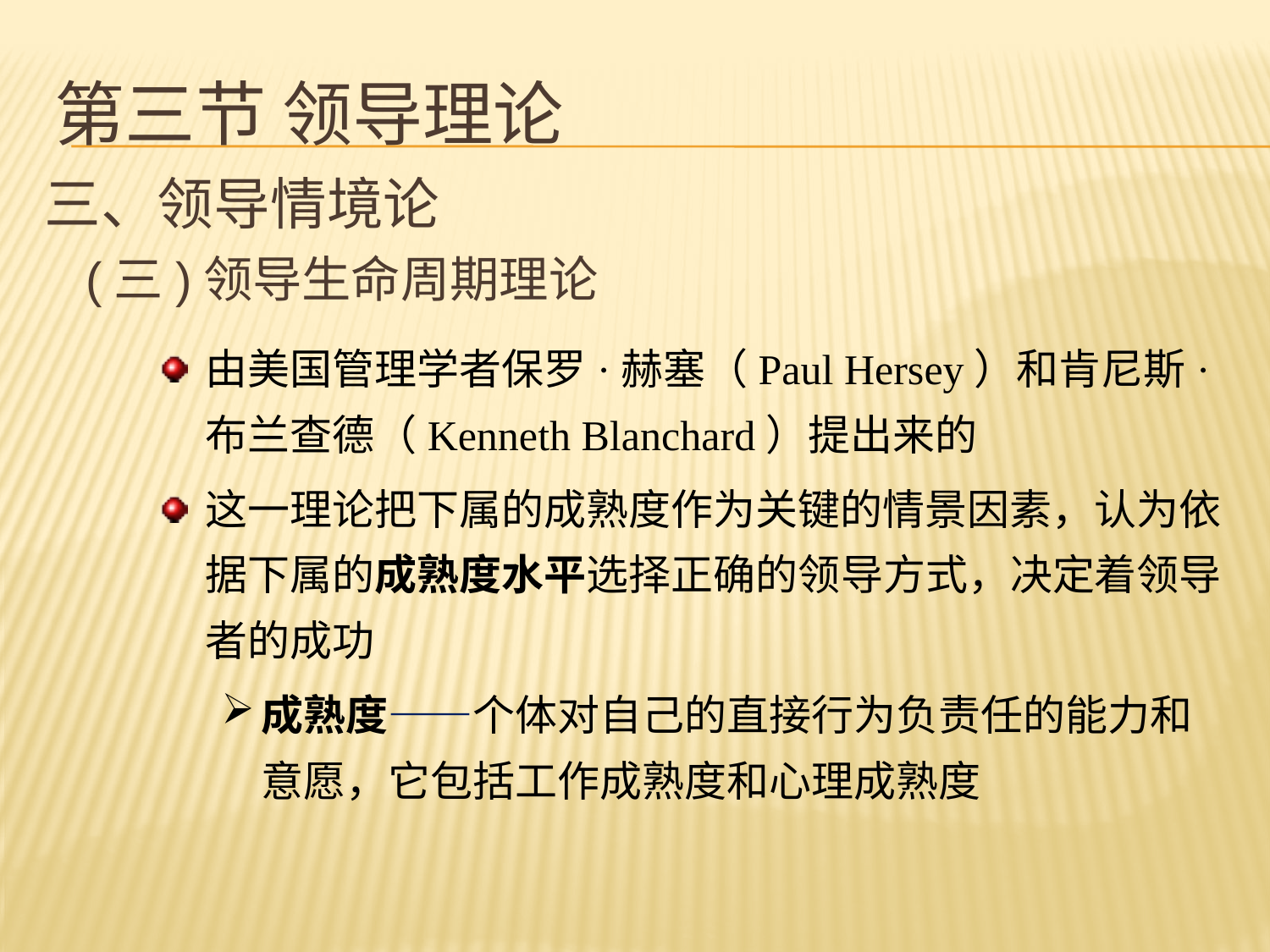

# 第三节 领导理论
三、领导情境论
   (三)领导生命周期理论
由美国管理学者保罗·赫塞（Paul Hersey）和肯尼斯·布兰查德（Kenneth Blanchard）提出来的
这一理论把下属的成熟度作为关键的情景因素，认为依据下属的成熟度水平选择正确的领导方式，决定着领导者的成功
成熟度——个体对自己的直接行为负责任的能力和意愿，它包括工作成熟度和心理成熟度